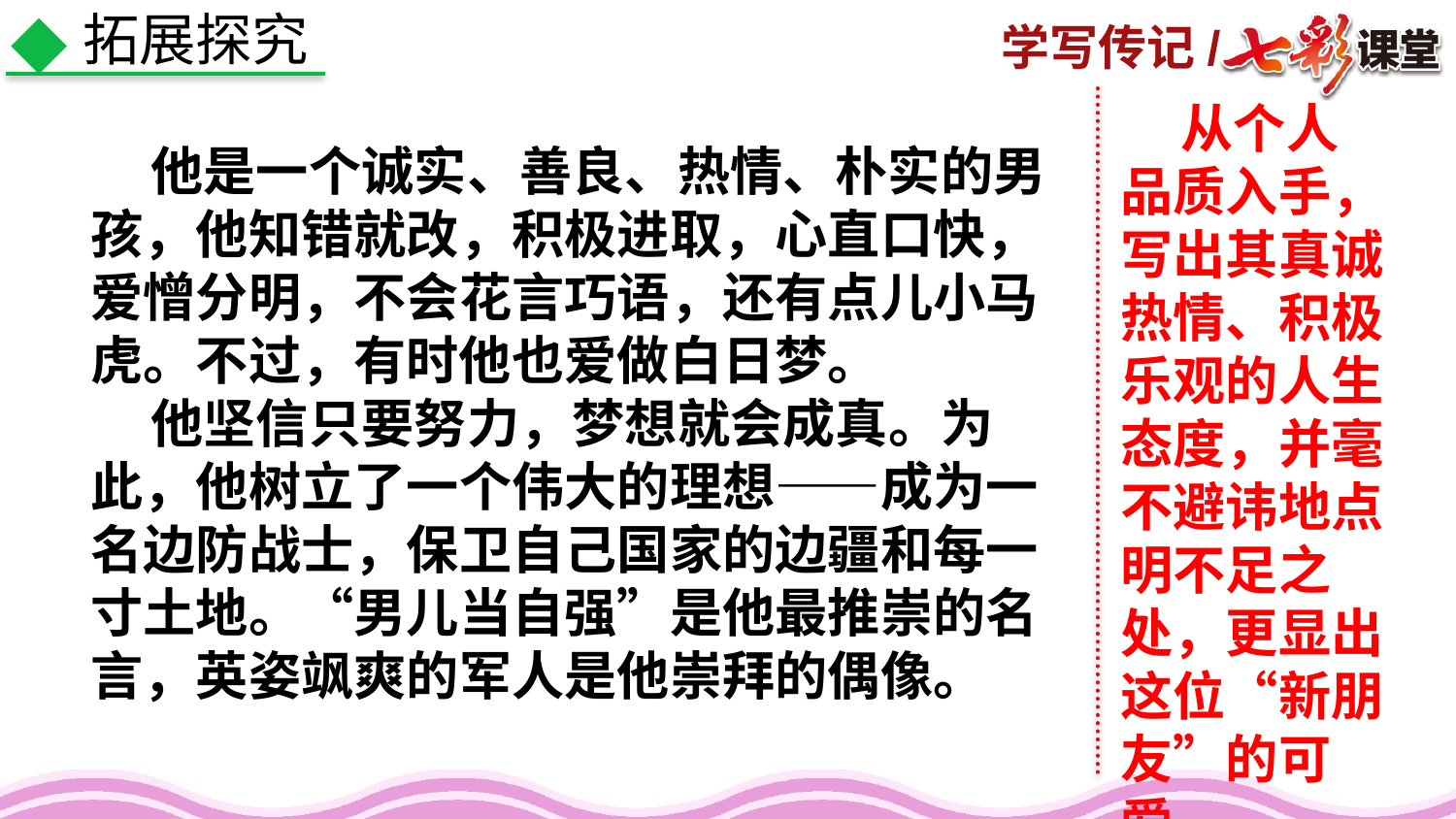

拓展探究

    从个人品质入手，写出其真诚热情、积极乐观的人生态度，并毫不避讳地点明不足之处，更显出这位“新朋友”的可爱。
    他是一个诚实、善良、热情、朴实的男孩，他知错就改，积极进取，心直口快，爱憎分明，不会花言巧语，还有点儿小马虎。不过，有时他也爱做白日梦。
    他坚信只要努力，梦想就会成真。为此，他树立了一个伟大的理想——成为一名边防战士，保卫自己国家的边疆和每一寸土地。“男儿当自强”是他最推崇的名言，英姿飒爽的军人是他崇拜的偶像。